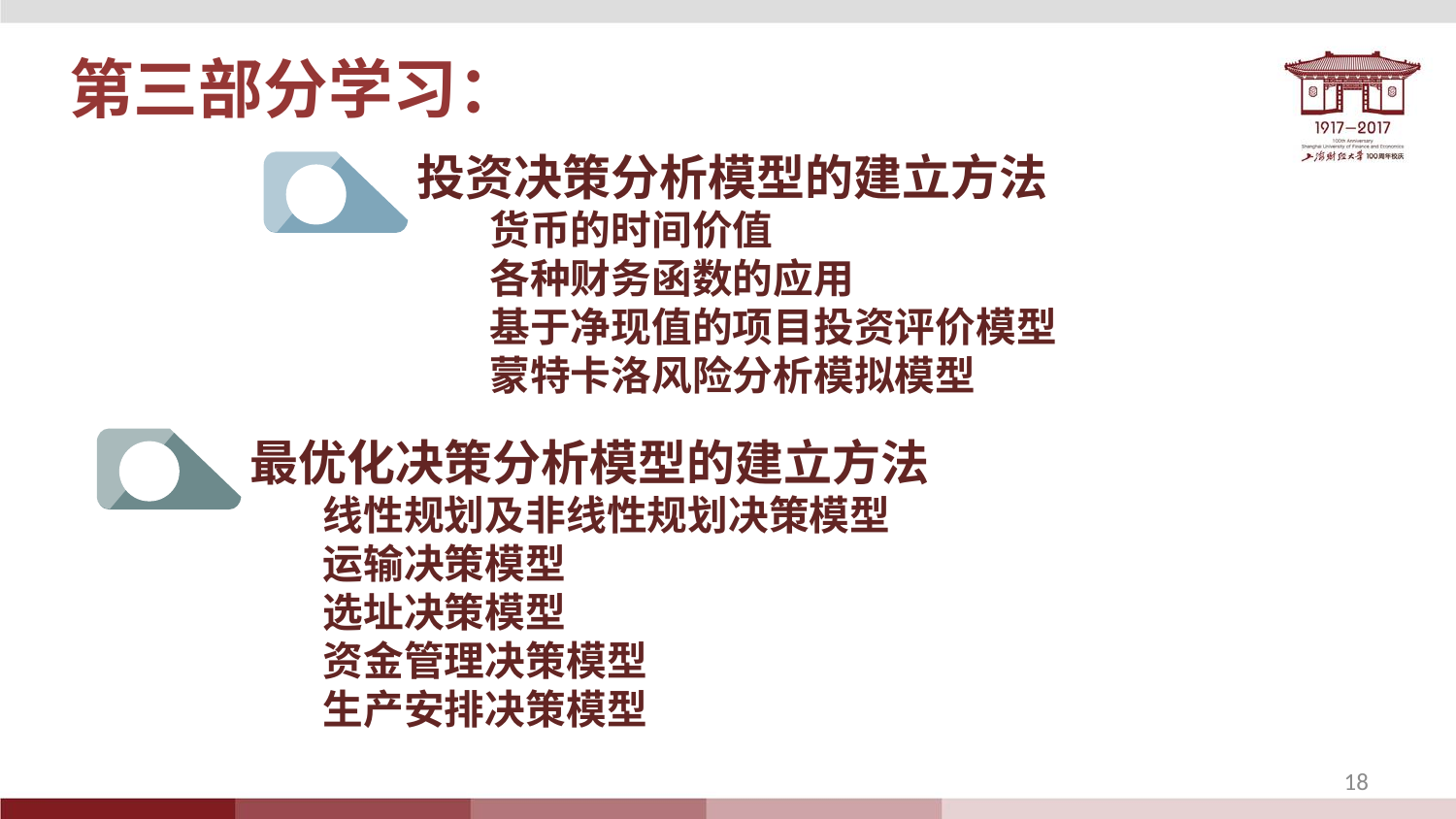

第三部分学习：
投资决策分析模型的建立方法
货币的时间价值
各种财务函数的应用
基于净现值的项目投资评价模型
蒙特卡洛风险分析模拟模型

最优化决策分析模型的建立方法
线性规划及非线性规划决策模型
运输决策模型
选址决策模型
资金管理决策模型
生产安排决策模型

18